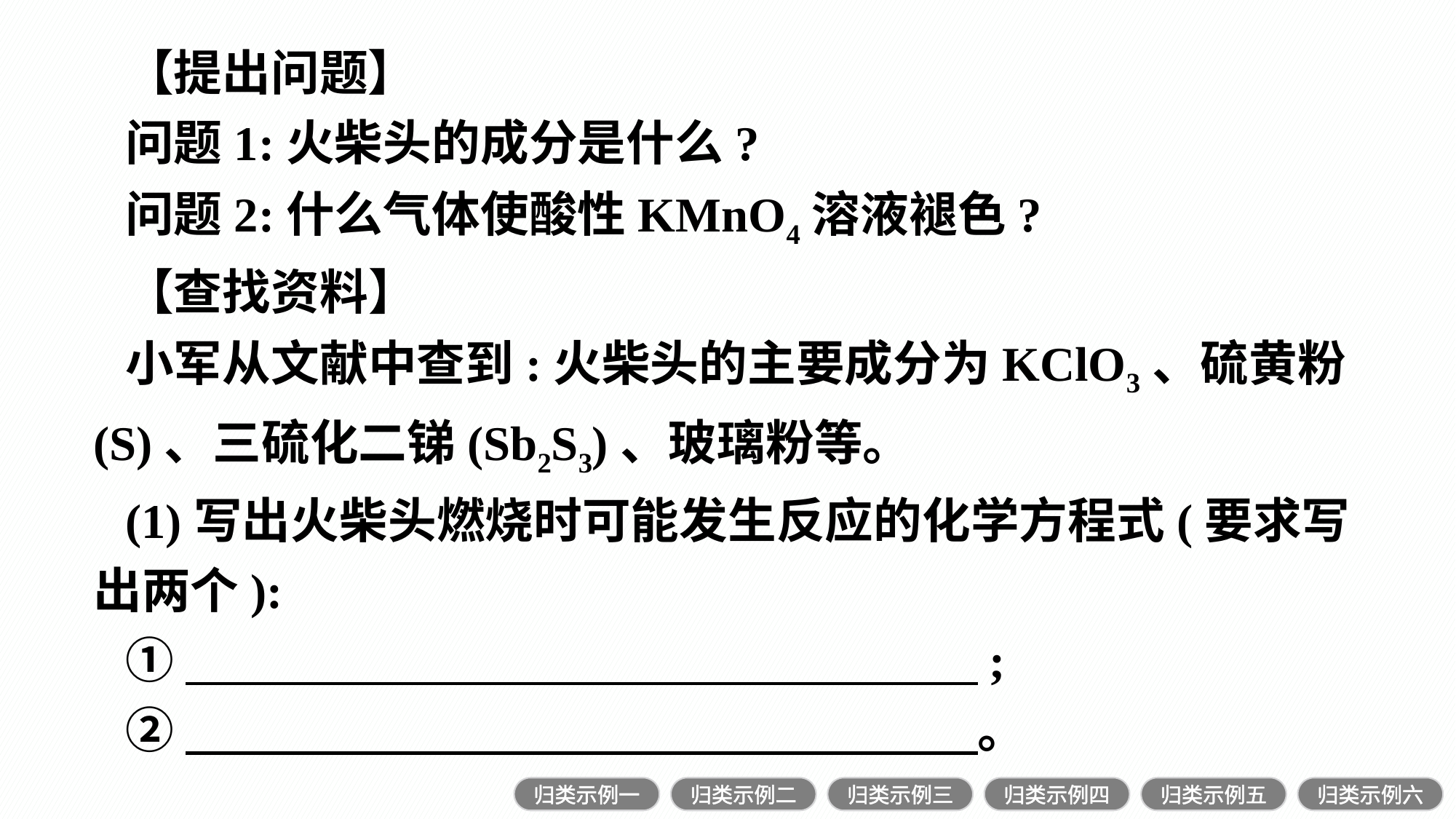

【提出问题】
问题1:火柴头的成分是什么?
问题2:什么气体使酸性KMnO4溶液褪色?
【查找资料】
小军从文献中查到:火柴头的主要成分为KClO3、硫黄粉(S)、三硫化二锑(Sb2S3)、玻璃粉等。
(1)写出火柴头燃烧时可能发生反应的化学方程式(要求写出两个):
①　                                                                   ;
②　                                                                   。